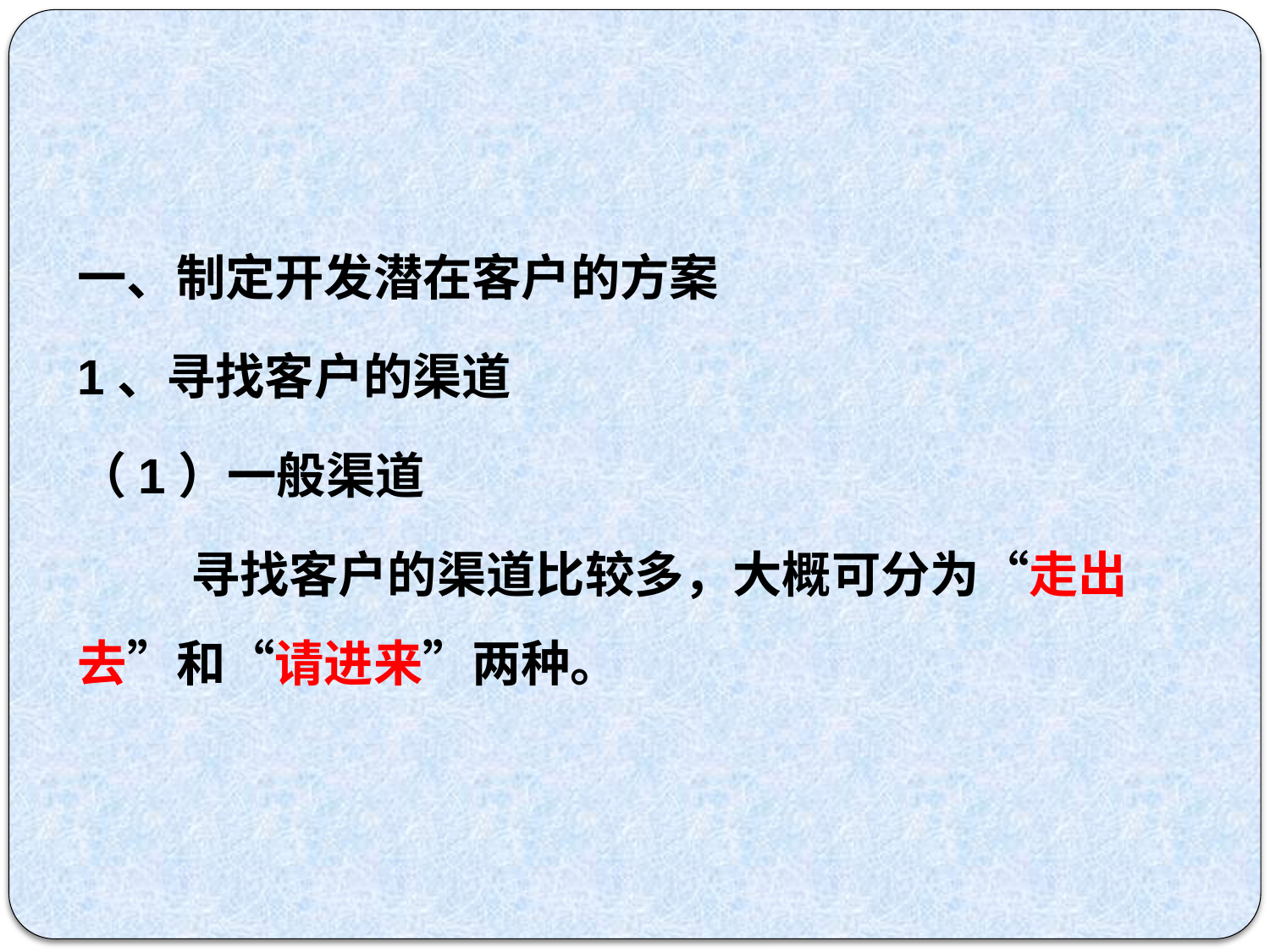

一、制定开发潜在客户的方案
1、寻找客户的渠道
（1）一般渠道
         寻找客户的渠道比较多，大概可分为“走出去”和“请进来”两种。